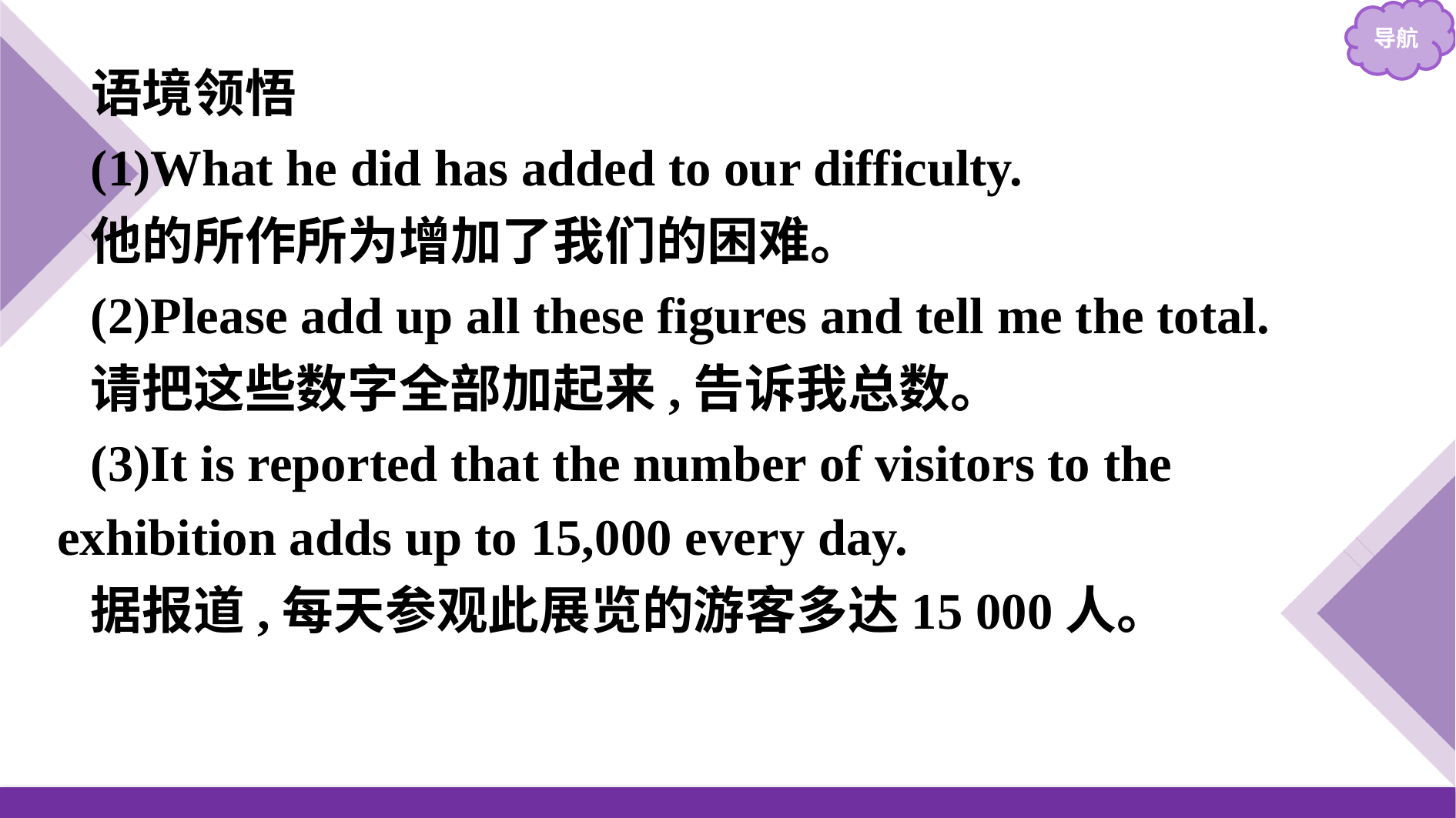

语境领悟
(1)What he did has added to our difficulty.
他的所作所为增加了我们的困难。
(2)Please add up all these figures and tell me the total.
请把这些数字全部加起来,告诉我总数。
(3)It is reported that the number of visitors to the exhibition adds up to 15,000 every day.
据报道,每天参观此展览的游客多达15 000人。